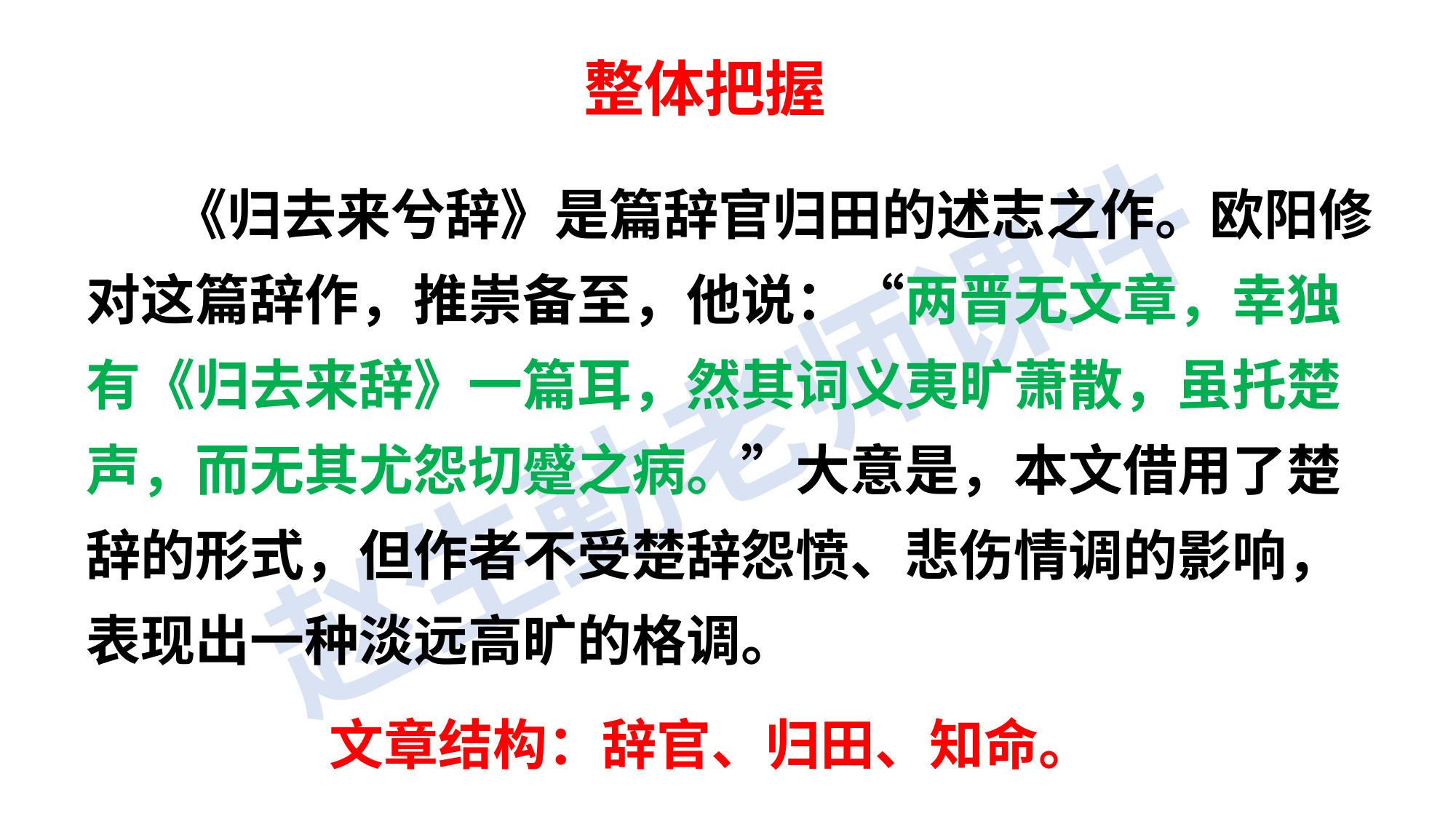

整体把握
      《归去来兮辞》是篇辞官归田的述志之作。欧阳修对这篇辞作，推崇备至，他说：“两晋无文章，幸独有《归去来辞》一篇耳，然其词义夷旷萧散，虽托楚声，而无其尤怨切蹙之病。”大意是，本文借用了楚辞的形式，但作者不受楚辞怨愤、悲伤情调的影响，表现出一种淡远高旷的格调。
文章结构：辞官、归田、知命。